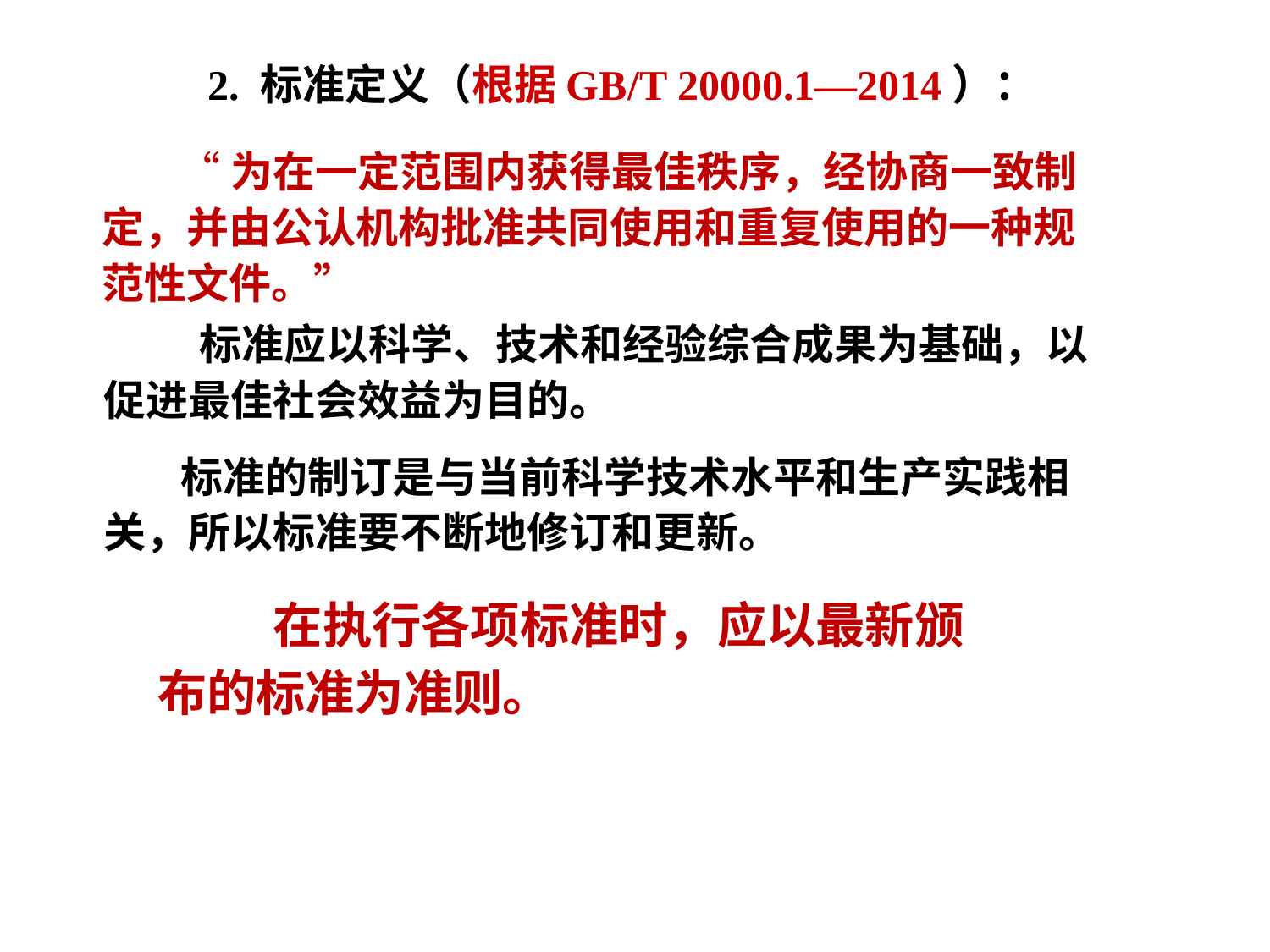

28
2. 标准定义（根据GB/T 20000.1—2014）：
        “为在一定范围内获得最佳秩序，经协商一致制定，并由公认机构批准共同使用和重复使用的一种规范性文件。”
         标准应以科学、技术和经验综合成果为基础，以促进最佳社会效益为目的。
       标准的制订是与当前科学技术水平和生产实践相关，所以标准要不断地修订和更新。
       在执行各项标准时，应以最新颁布的标准为准则。